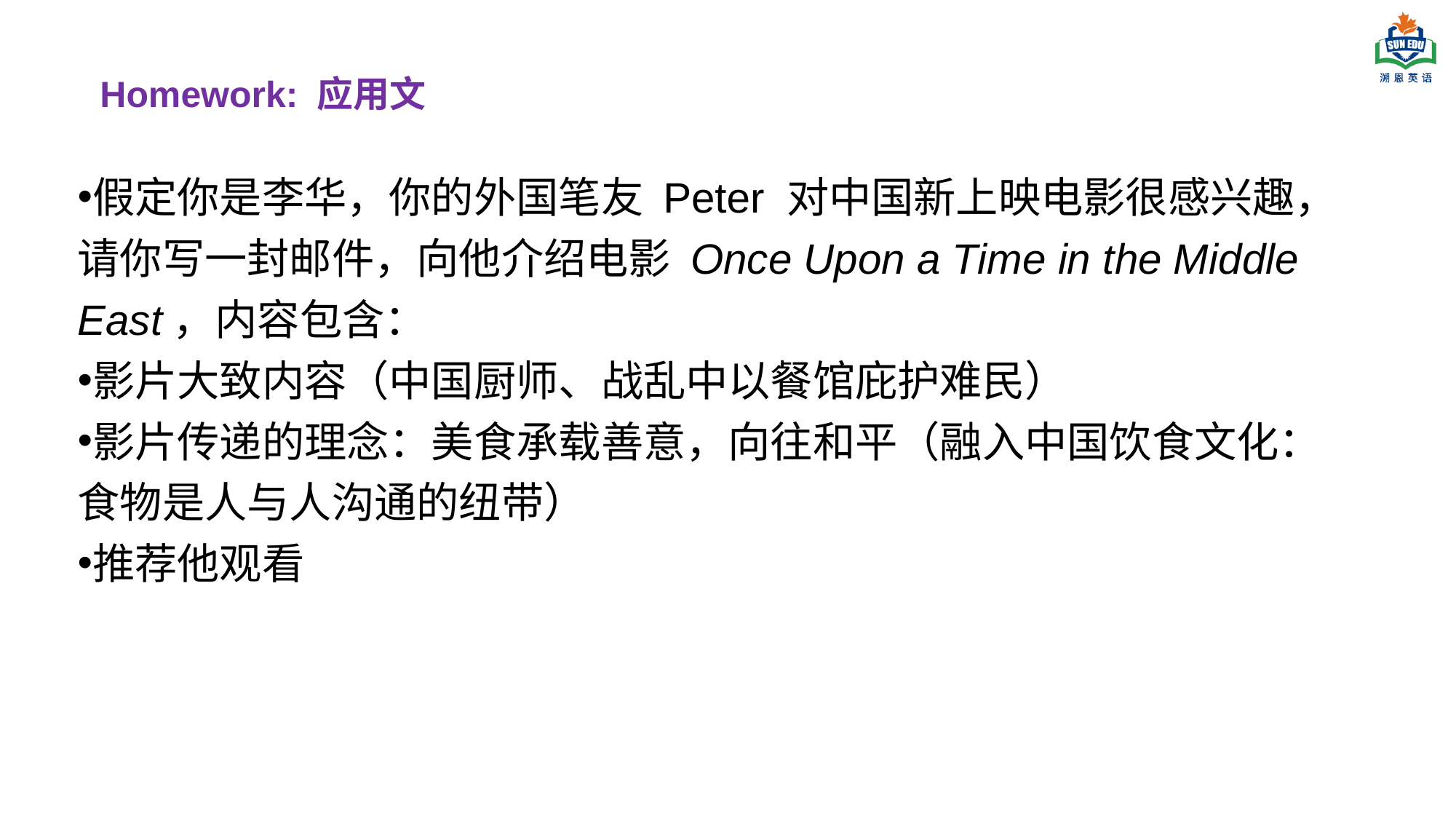

Homework: 应用文
假定你是李华，你的外国笔友 Peter 对中国新上映电影很感兴趣，请你写一封邮件，向他介绍电影 Once Upon a Time in the Middle East，内容包含：
影片大致内容（中国厨师、战乱中以餐馆庇护难民）
影片传递的理念：美食承载善意，向往和平（融入中国饮食文化：食物是人与人沟通的纽带）
推荐他观看